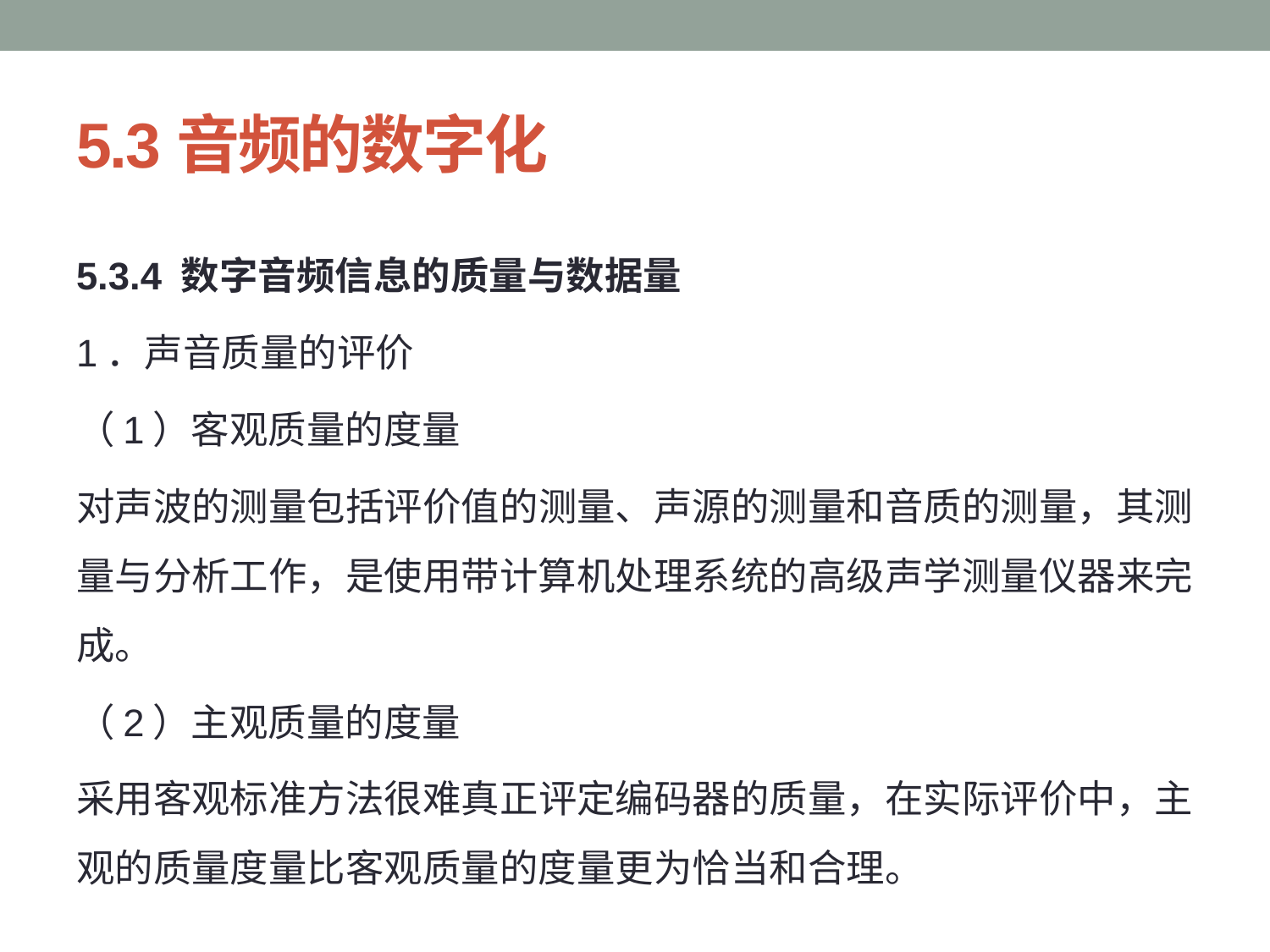

# 5.3音频的数字化
5.3.4 数字音频信息的质量与数据量
1．声音质量的评价
（1）客观质量的度量
对声波的测量包括评价值的测量、声源的测量和音质的测量，其测量与分析工作，是使用带计算机处理系统的高级声学测量仪器来完成。
（2）主观质量的度量
采用客观标准方法很难真正评定编码器的质量，在实际评价中，主观的质量度量比客观质量的度量更为恰当和合理。